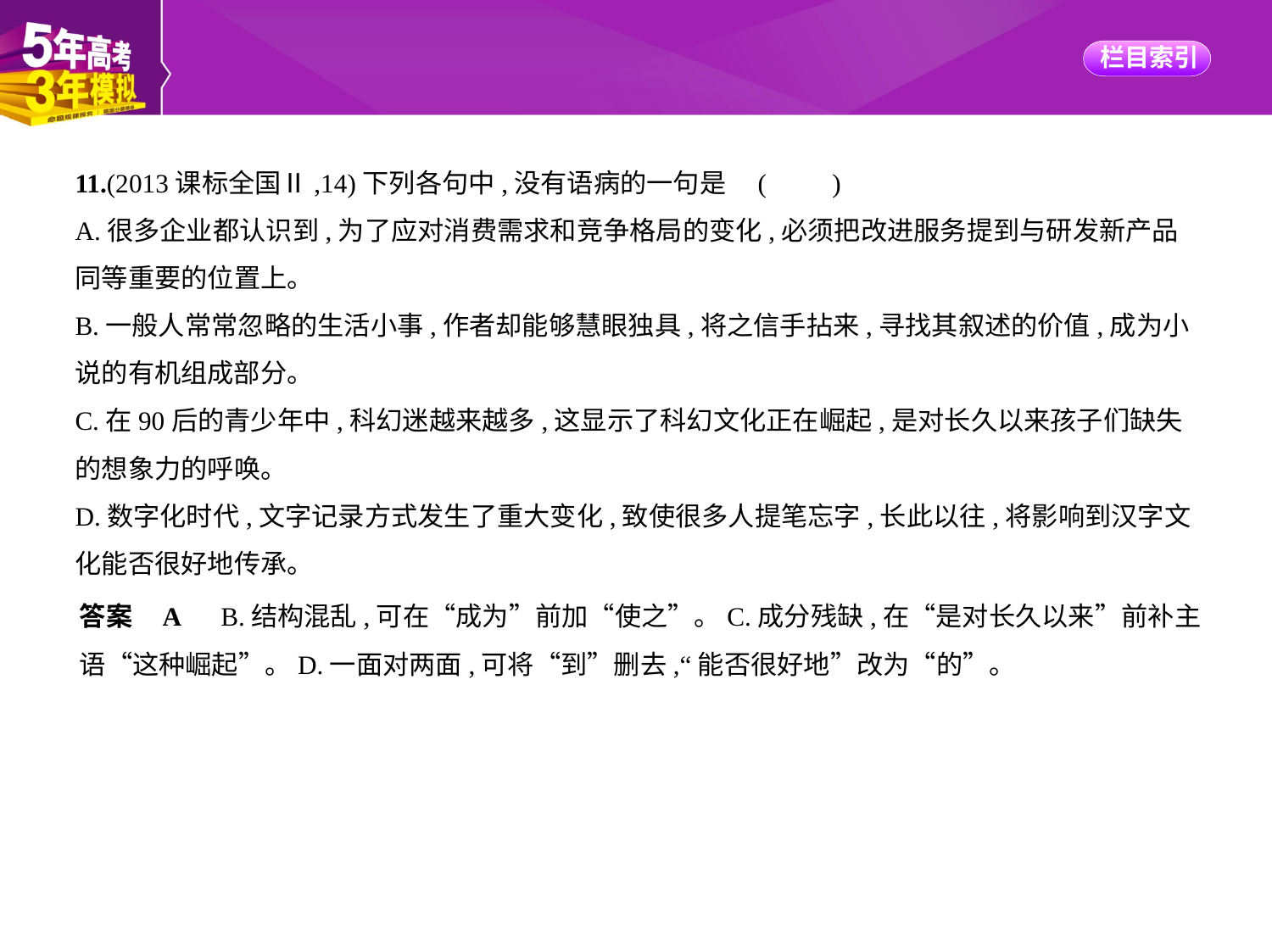

11.(2013课标全国Ⅱ,14)下列各句中,没有语病的一句是 (　　)
A.很多企业都认识到,为了应对消费需求和竞争格局的变化,必须把改进服务提到与研发新产品
同等重要的位置上。
B.一般人常常忽略的生活小事,作者却能够慧眼独具,将之信手拈来,寻找其叙述的价值,成为小
说的有机组成部分。
C.在90后的青少年中,科幻迷越来越多,这显示了科幻文化正在崛起,是对长久以来孩子们缺失
的想象力的呼唤。
D.数字化时代,文字记录方式发生了重大变化,致使很多人提笔忘字,长此以往,将影响到汉字文
化能否很好地传承。
答案    A　B.结构混乱,可在“成为”前加“使之”。C.成分残缺,在“是对长久以来”前补主
语“这种崛起”。D.一面对两面,可将“到”删去,“能否很好地”改为“的”。